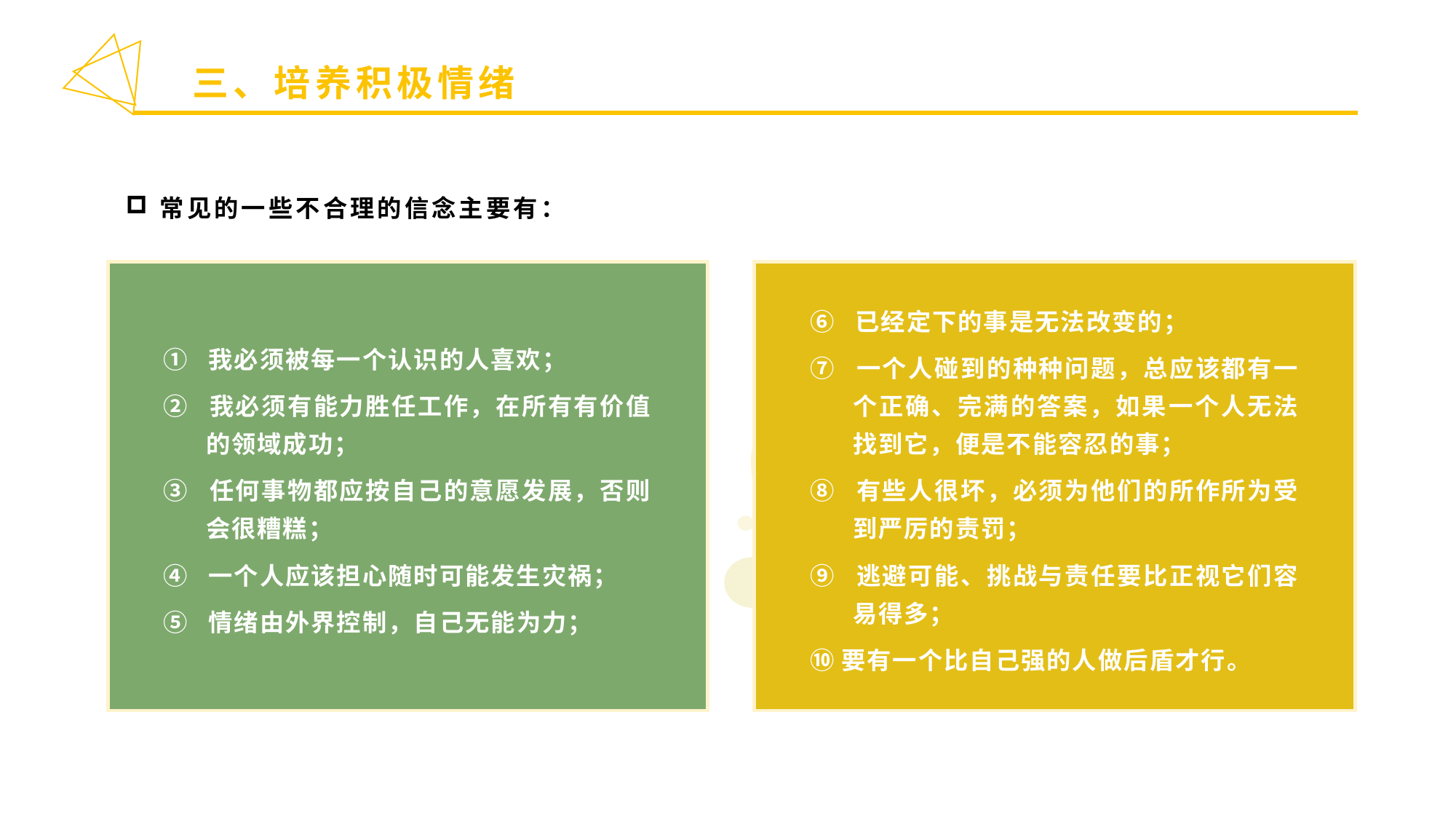

三、培养积极情绪
常见的一些不合理的信念主要有：

①  我必须被每一个认识的人喜欢；
②  我必须有能力胜任工作，在所有有价值的领域成功；
③  任何事物都应按自己的意愿发展，否则会很糟糕；
④  一个人应该担心随时可能发生灾祸；
⑤  情绪由外界控制，自己无能为力；
⑥  已经定下的事是无法改变的；
⑦  一个人碰到的种种问题，总应该都有一个正确、完满的答案，如果一个人无法找到它，便是不能容忍的事；
⑧  有些人很坏，必须为他们的所作所为受到严厉的责罚；
⑨  逃避可能、挑战与责任要比正视它们容易得多；
⑩要有一个比自己强的人做后盾才行。